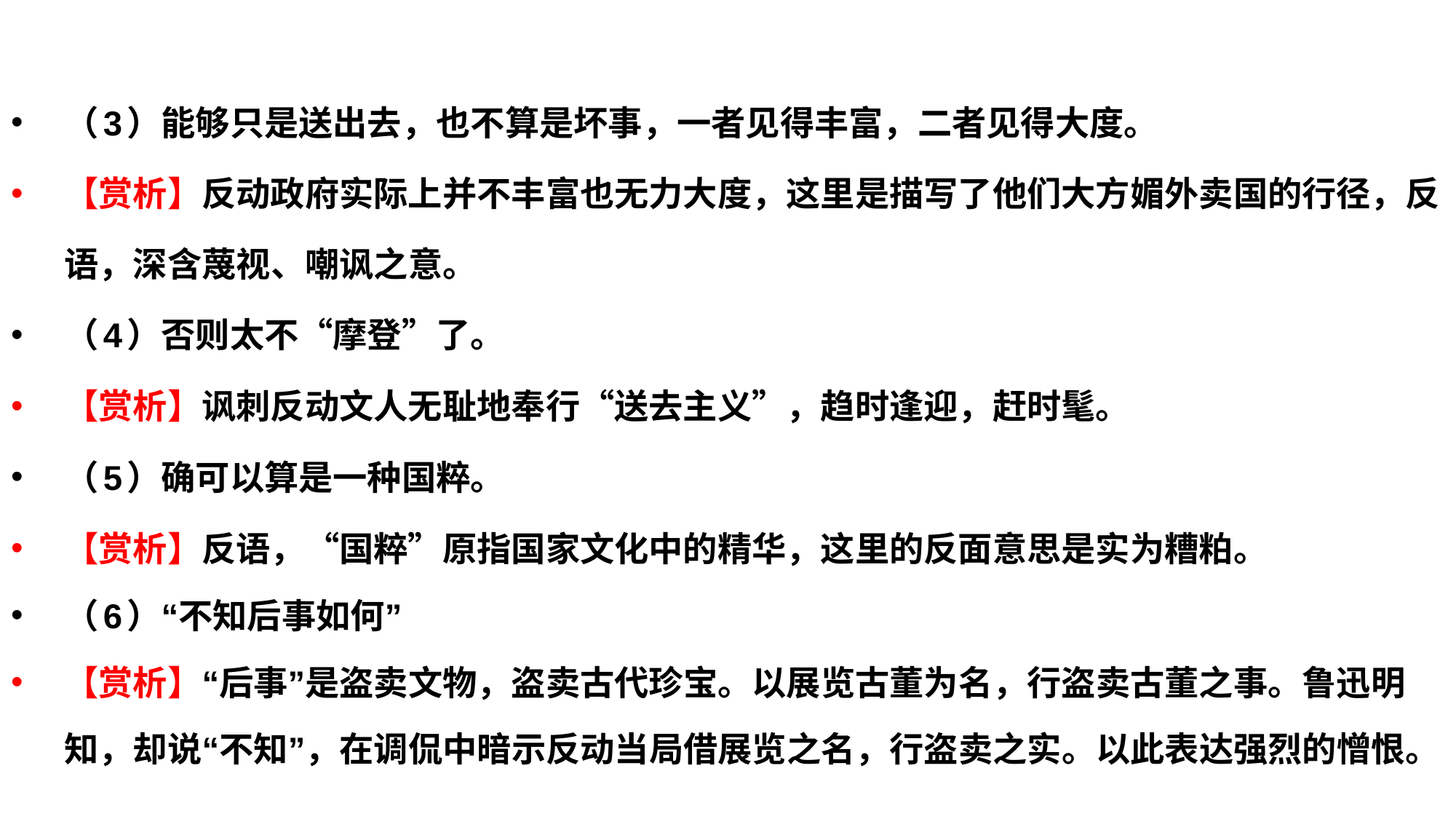

（3）能够只是送出去，也不算是坏事，一者见得丰富，二者见得大度。
【赏析】反动政府实际上并不丰富也无力大度，这里是描写了他们大方媚外卖国的行径，反语，深含蔑视、嘲讽之意。
（4）否则太不“摩登”了。
【赏析】讽刺反动文人无耻地奉行“送去主义”，趋时逢迎，赶时髦。
（5）确可以算是一种国粹。
【赏析】反语，“国粹”原指国家文化中的精华，这里的反面意思是实为糟粕。
（6）“不知后事如何”
【赏析】“后事”是盗卖文物，盗卖古代珍宝。以展览古董为名，行盗卖古董之事。鲁迅明知，却说“不知”，在调侃中暗示反动当局借展览之名，行盗卖之实。以此表达强烈的憎恨。